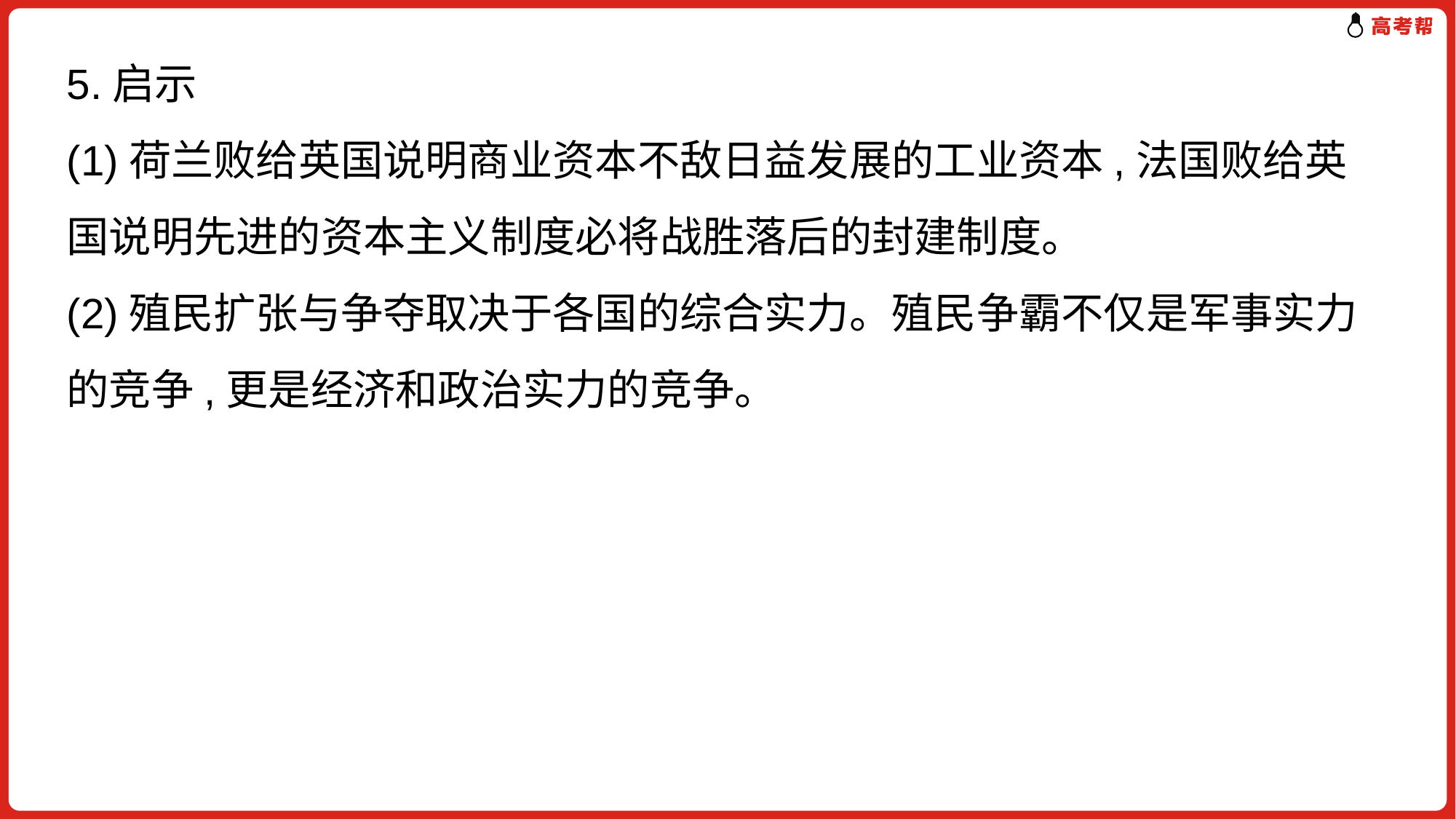

5.启示
(1)荷兰败给英国说明商业资本不敌日益发展的工业资本,法国败给英国说明先进的资本主义制度必将战胜落后的封建制度。
(2)殖民扩张与争夺取决于各国的综合实力。殖民争霸不仅是军事实力的竞争,更是经济和政治实力的竞争。